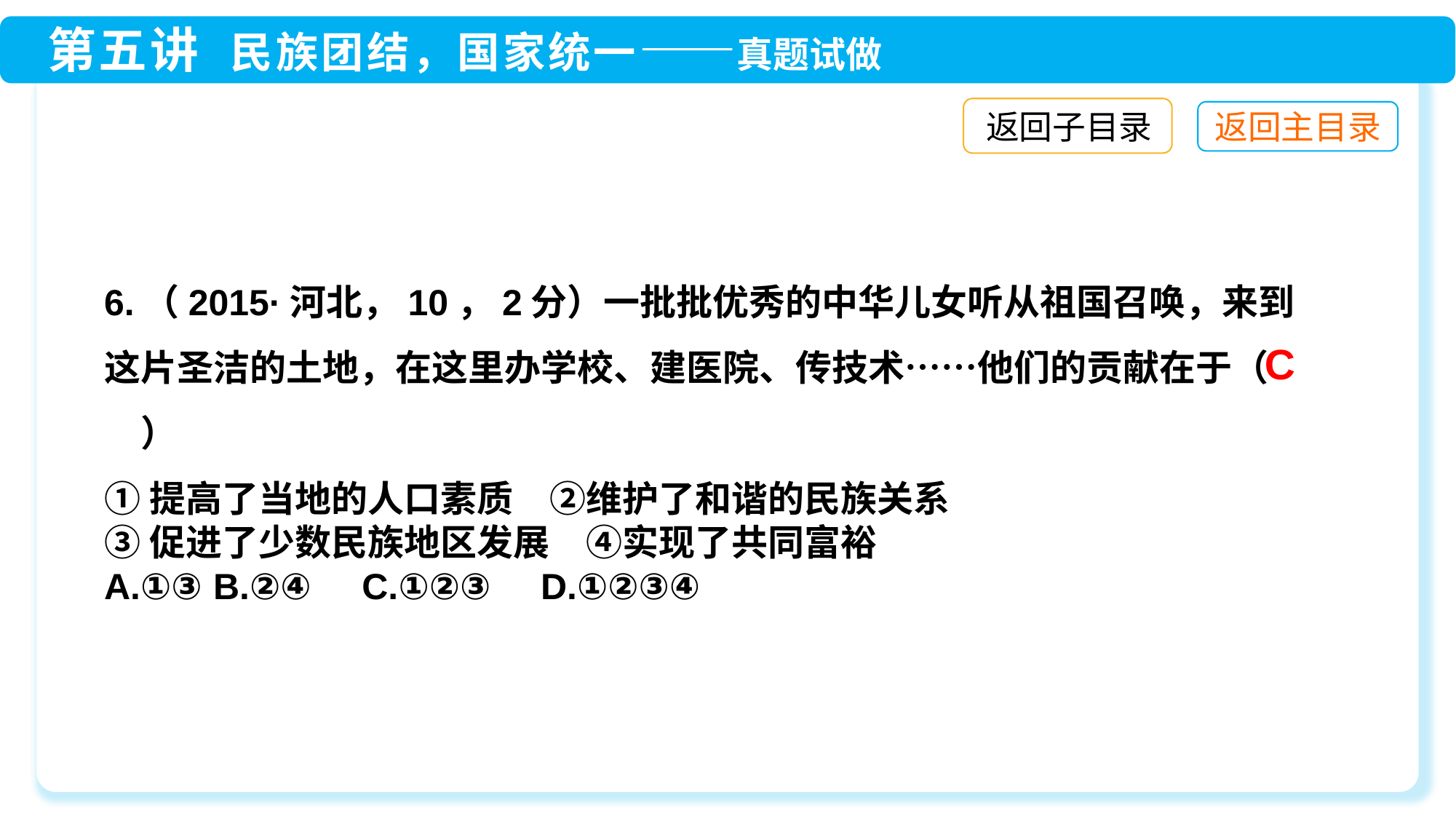

返回子目录
6.（2015·河北，10，2分）一批批优秀的中华儿女听从祖国召唤，来到这片圣洁的土地，在这里办学校、建医院、传技术……他们的贡献在于（　　）
①提高了当地的人口素质　②维护了和谐的民族关系
③促进了少数民族地区发展　④实现了共同富裕
A.①③	B.②④     C.①②③	D.①②③④
C